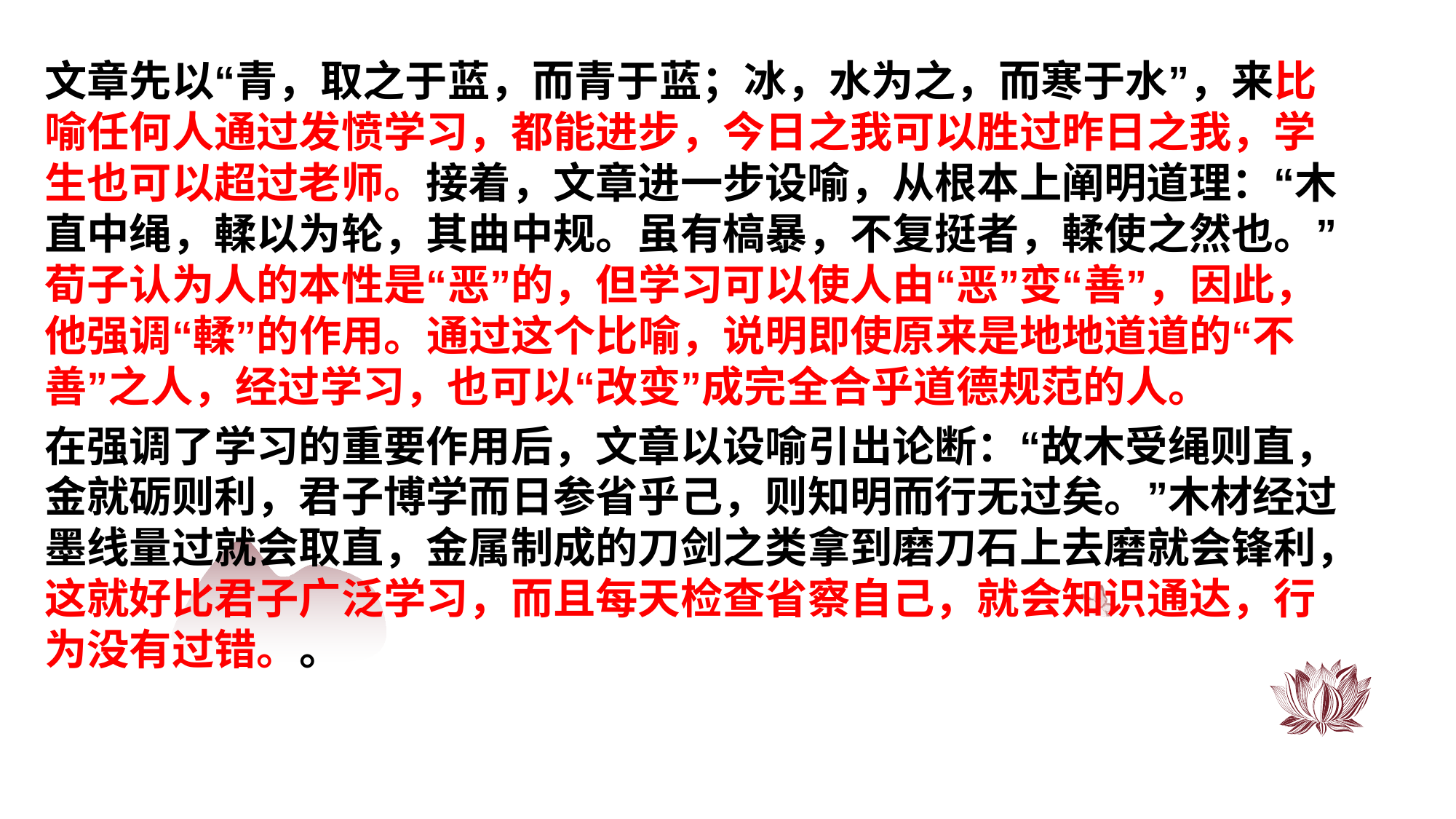

文章先以“青，取之于蓝，而青于蓝；冰，水为之，而寒于水”，来比喻任何人通过发愤学习，都能进步，今日之我可以胜过昨日之我，学生也可以超过老师。接着，文章进一步设喻，从根本上阐明道理：“木直中绳，輮以为轮，其曲中规。虽有槁暴，不复挺者，輮使之然也。”荀子认为人的本性是“恶”的，但学习可以使人由“恶”变“善”，因此，他强调“輮”的作用。通过这个比喻，说明即使原来是地地道道的“不善”之人，经过学习，也可以“改变”成完全合乎道德规范的人。
在强调了学习的重要作用后，文章以设喻引出论断：“故木受绳则直，金就砺则利，君子博学而日参省乎己，则知明而行无过矣。”木材经过墨线量过就会取直，金属制成的刀剑之类拿到磨刀石上去磨就会锋利，这就好比君子广泛学习，而且每天检查省察自己，就会知识通达，行为没有过错。。